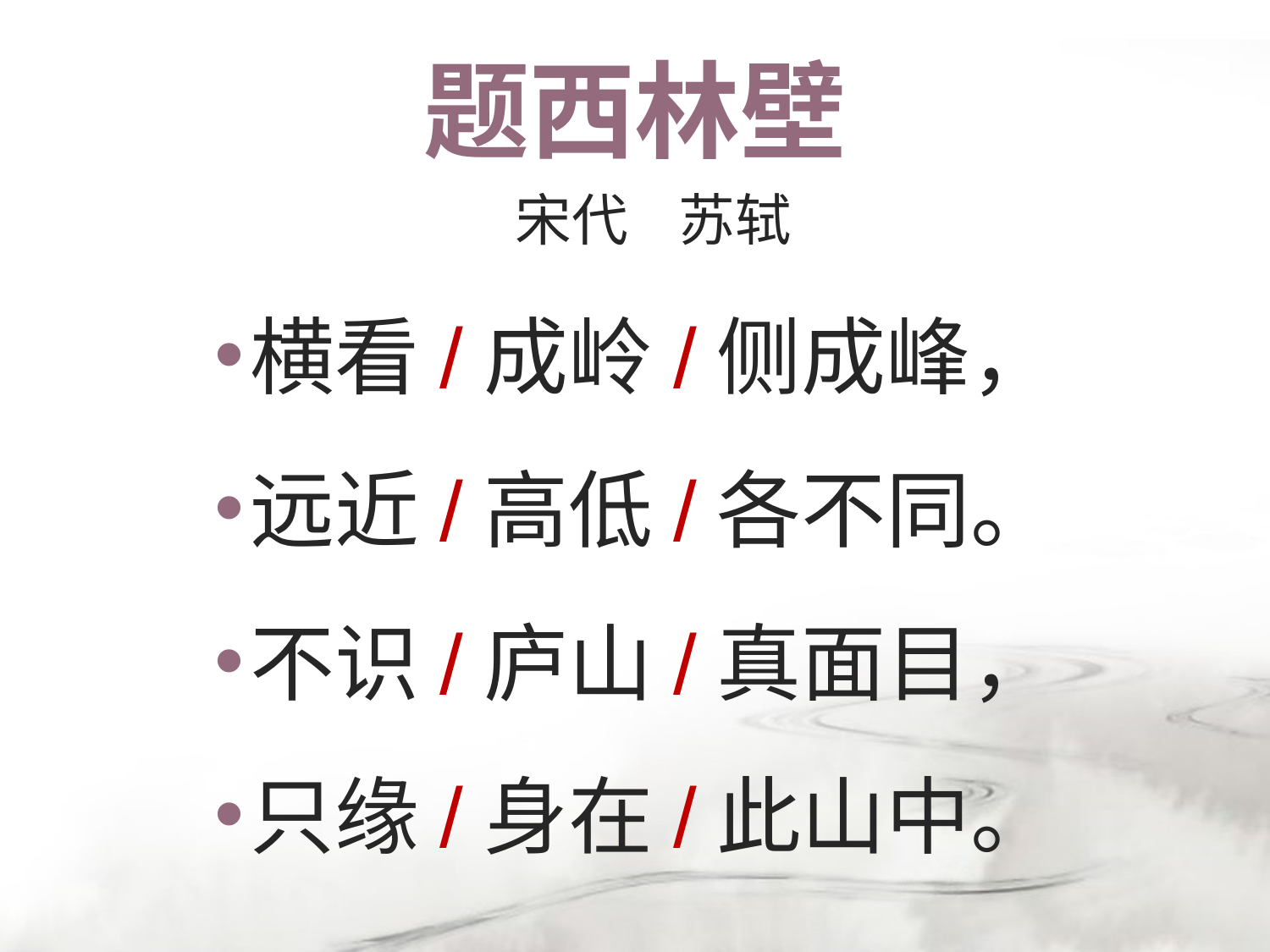

# 题西林壁
宋代    苏轼
横看/成岭/侧成峰，
远近/高低/各不同。
不识/庐山/真面目，
只缘/身在/此山中。